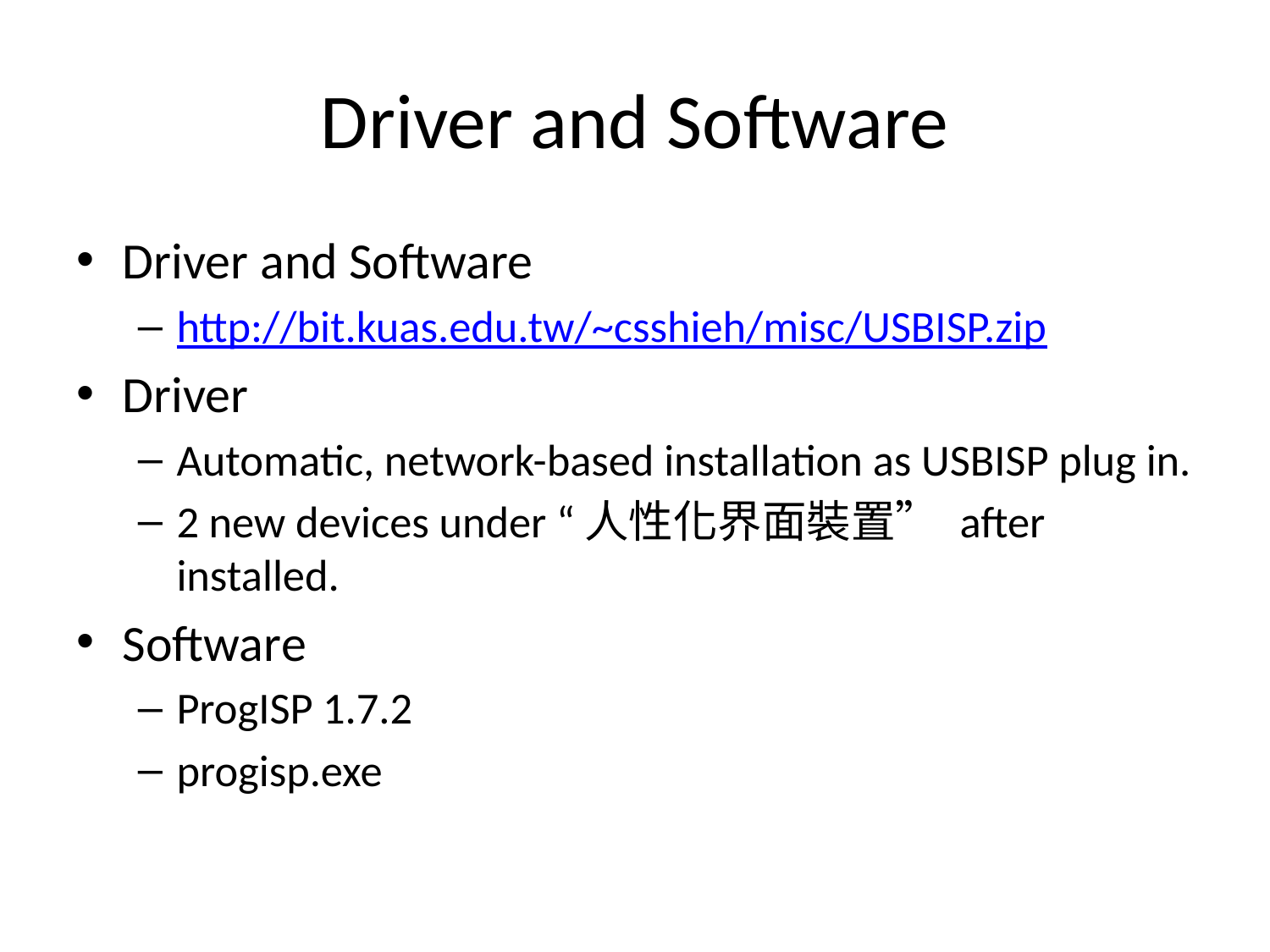

# Driver and Software
Driver and Software
http://bit.kuas.edu.tw/~csshieh/misc/USBISP.zip
Driver
Automatic, network-based installation as USBISP plug in.
2 new devices under “人性化界面裝置” after installed.
Software
ProgISP 1.7.2
progisp.exe